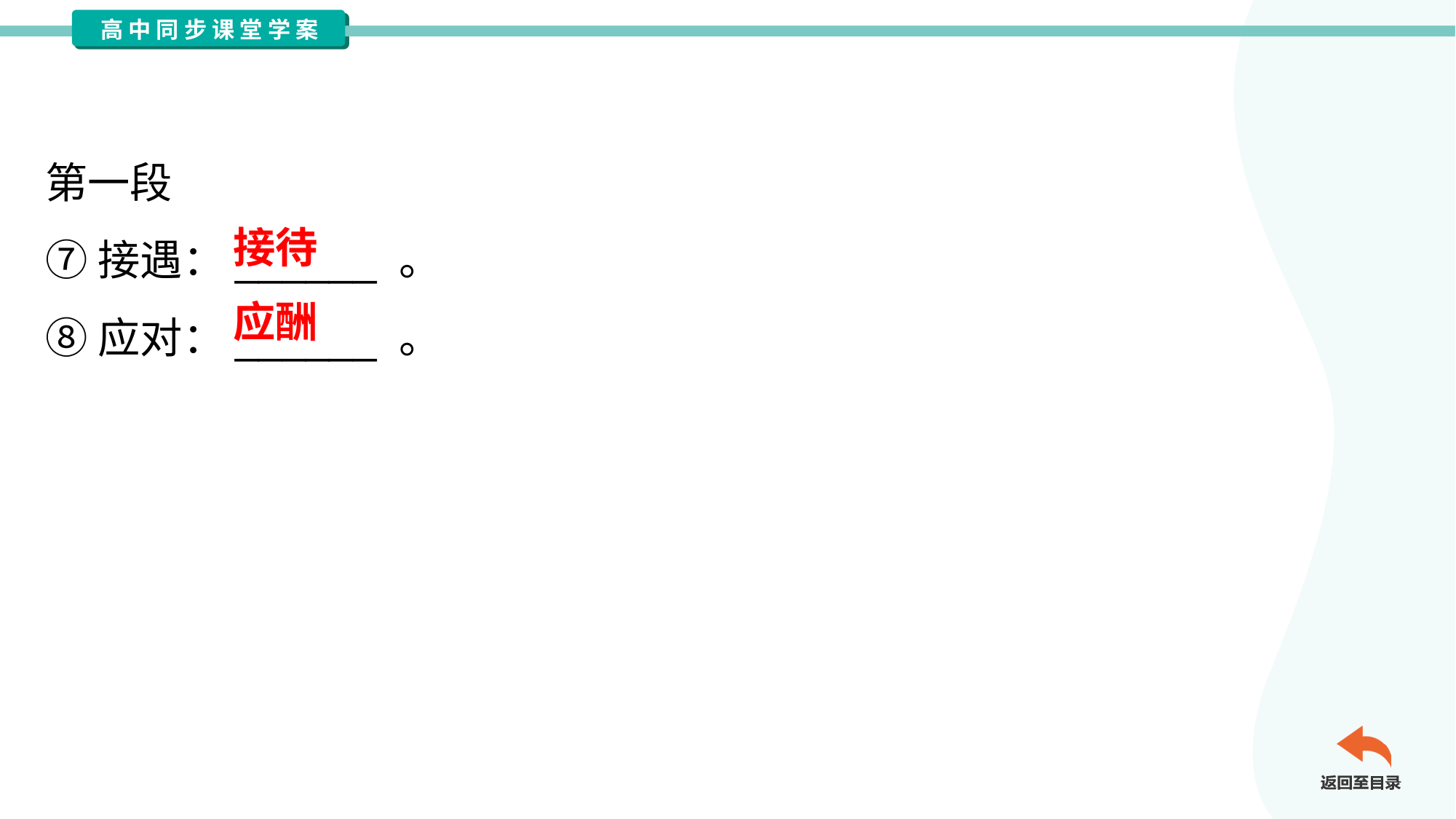

第一段
⑦接遇：______ 。
⑧应对：______ 。

接待
应酬